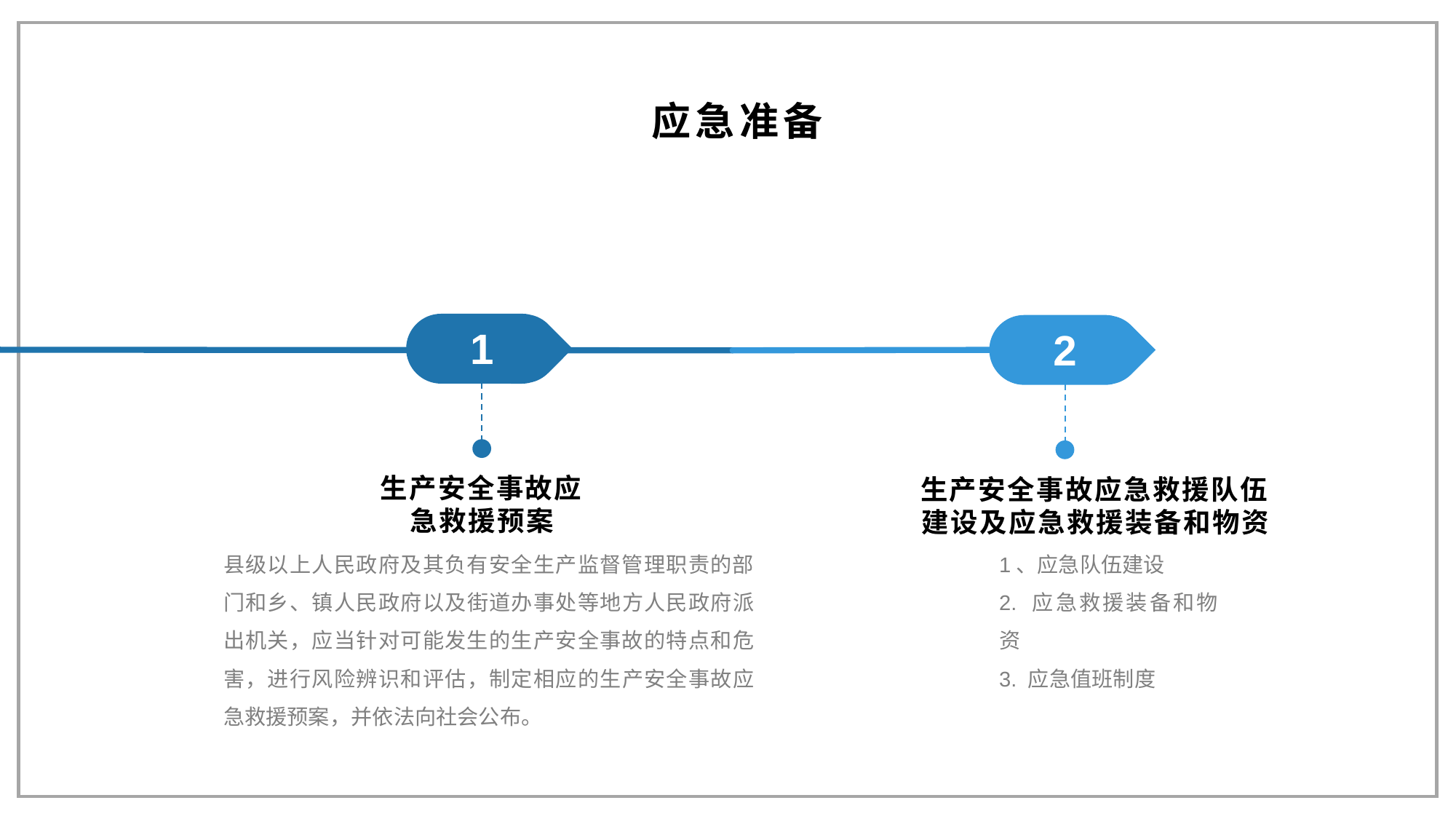

应急准备

1
2

生产安全事故应急救援预案
生产安全事故应急救援队伍建设及应急救援装备和物资
县级以上人民政府及其负有安全生产监督管理职责的部门和乡、镇人民政府以及街道办事处等地方人民政府派出机关，应当针对可能发生的生产安全事故的特点和危害，进行风险辨识和评估，制定相应的生产安全事故应急救援预案，并依法向社会公布。
1、应急队伍建设
2. 应急救援装备和物资
3. 应急值班制度